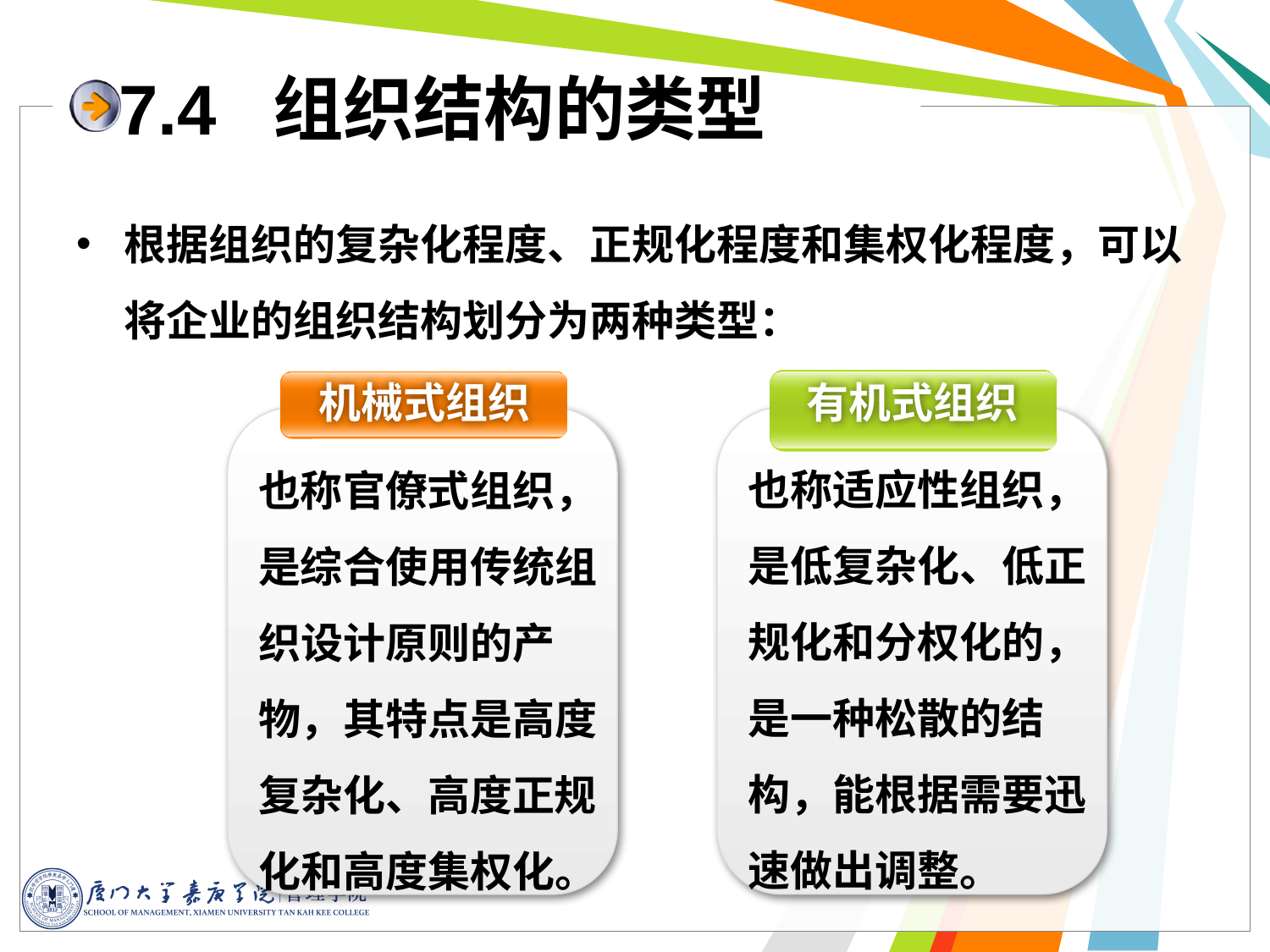

# 7.4  组织结构的类型
根据组织的复杂化程度、正规化程度和集权化程度，可以将企业的组织结构划分为两种类型：

机械式组织
有机式组织

也称适应性组织，是低复杂化、低正规化和分权化的，是一种松散的结构，能根据需要迅速做出调整。
也称官僚式组织，是综合使用传统组织设计原则的产物，其特点是高度复杂化、高度正规化和高度集权化。